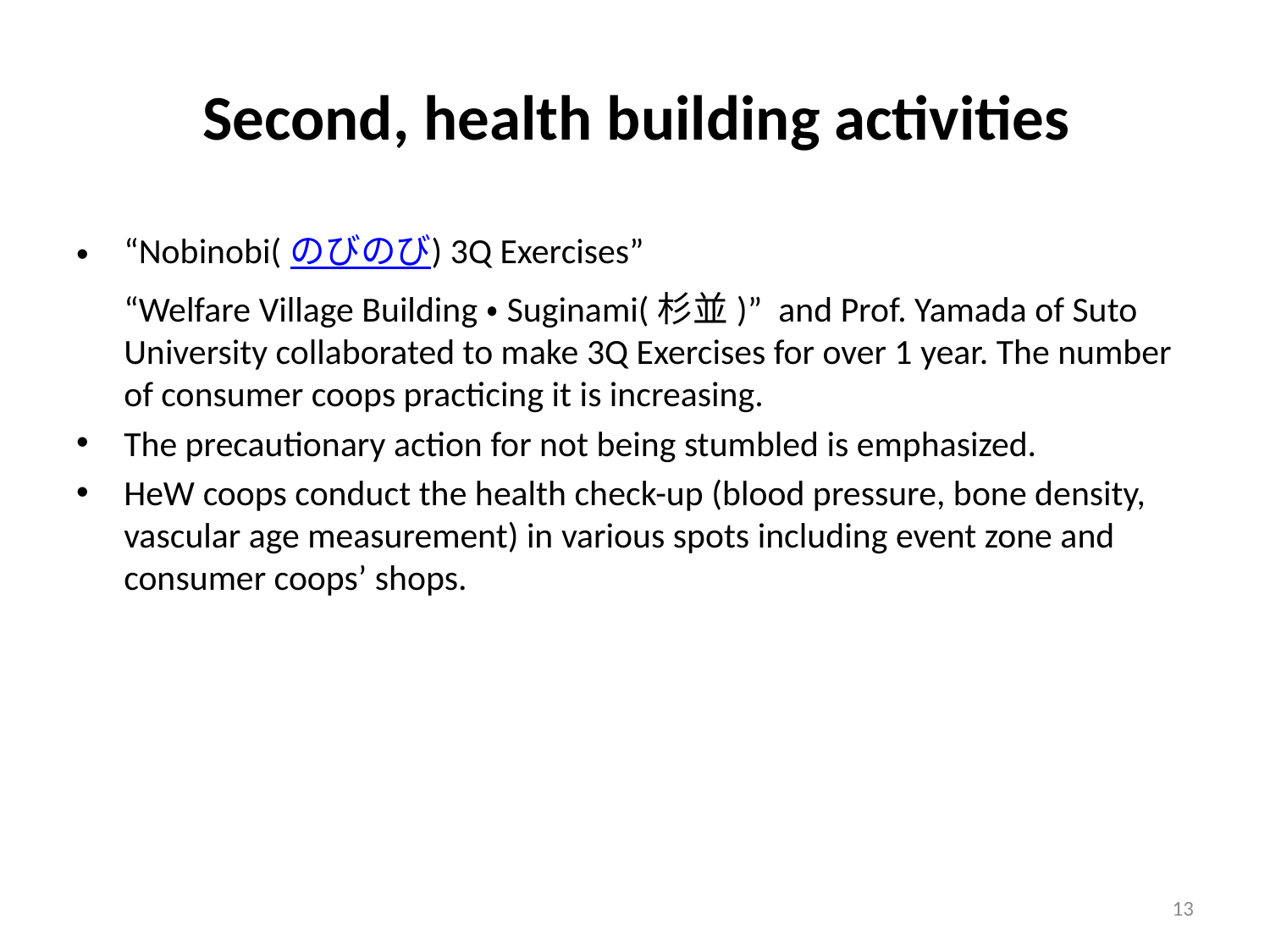

# Second, health building activities
“Nobinobi(のびのび) 3Q Exercises”
	“Welfare Village Building・Suginami(杉並)”  and Prof. Yamada of Suto University collaborated to make 3Q Exercises for over 1 year. The number of consumer coops practicing it is increasing.
The precautionary action for not being stumbled is emphasized.
HeW coops conduct the health check-up (blood pressure, bone density, vascular age measurement) in various spots including event zone and consumer coops’ shops.

13